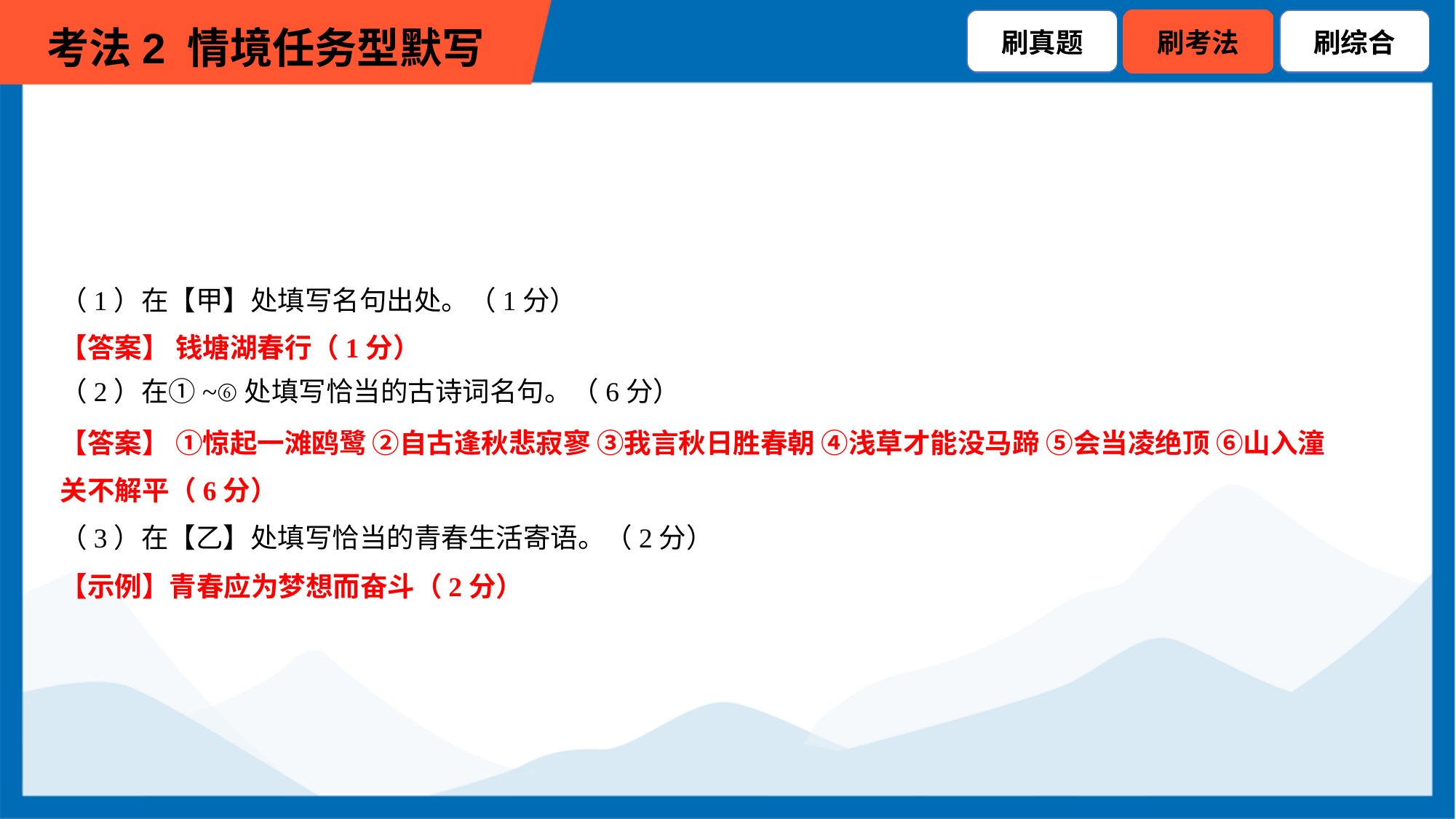

（1）在【甲】处填写名句出处。（1分）
【答案】 钱塘湖春行（1分）
（2）在①~⑥处填写恰当的古诗词名句。（6分）
【答案】 ①惊起一滩鸥鹭 ②自古逢秋悲寂寥 ③我言秋日胜春朝 ④浅草才能没马蹄 ⑤会当凌绝顶 ⑥山入潼
关不解平（6分）
（3）在【乙】处填写恰当的青春生活寄语。（2分）
【示例】青春应为梦想而奋斗（2分）